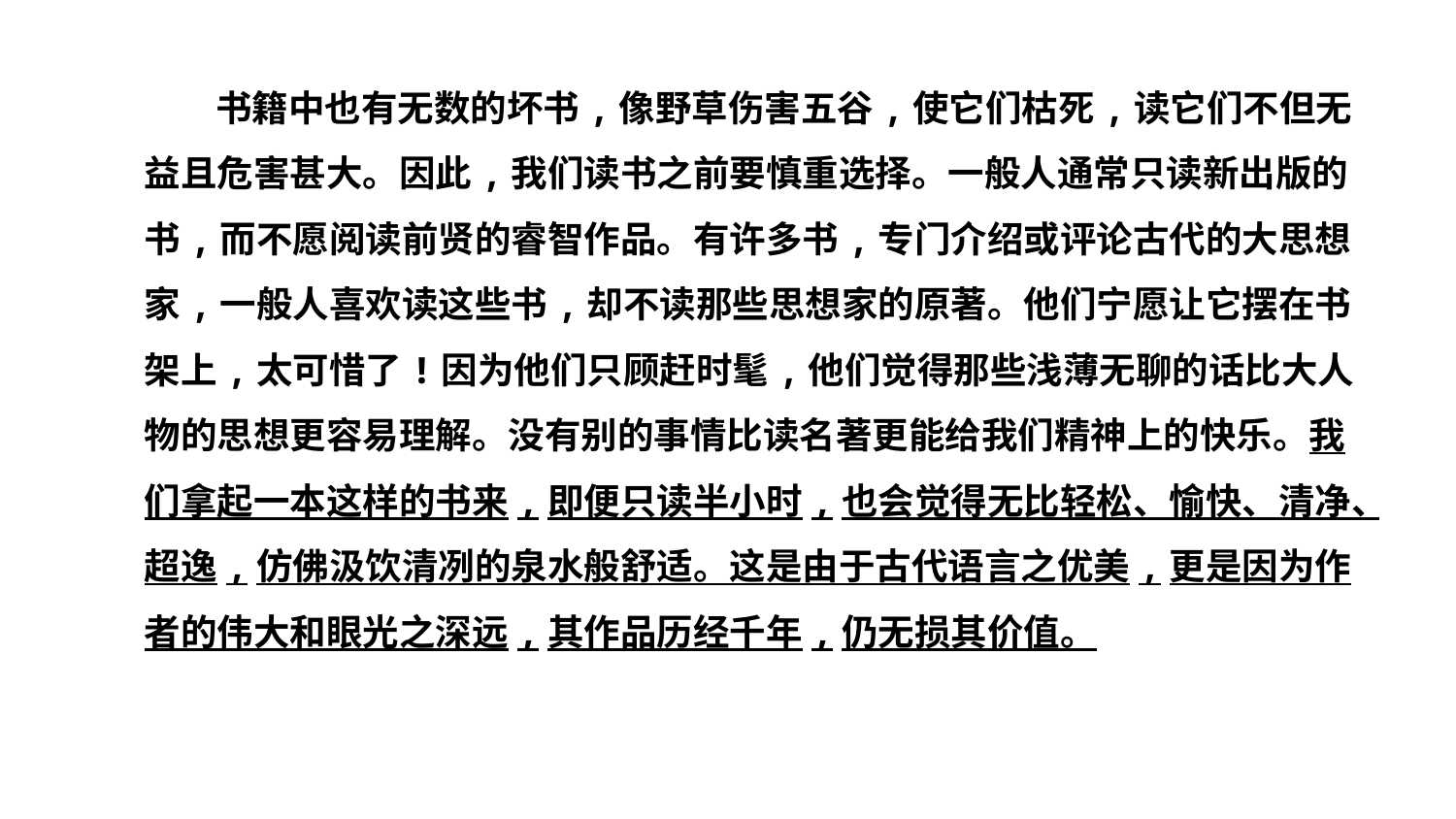

书籍中也有无数的坏书,像野草伤害五谷,使它们枯死,读它们不但无益且危害甚大。因此,我们读书之前要慎重选择。一般人通常只读新出版的书,而不愿阅读前贤的睿智作品。有许多书,专门介绍或评论古代的大思想家,一般人喜欢读这些书,却不读那些思想家的原著。他们宁愿让它摆在书架上,太可惜了!因为他们只顾赶时髦,他们觉得那些浅薄无聊的话比大人物的思想更容易理解。没有别的事情比读名著更能给我们精神上的快乐。我们拿起一本这样的书来,即便只读半小时,也会觉得无比轻松、愉快、清净、超逸,仿佛汲饮清冽的泉水般舒适。这是由于古代语言之优美,更是因为作者的伟大和眼光之深远,其作品历经千年,仍无损其价值。